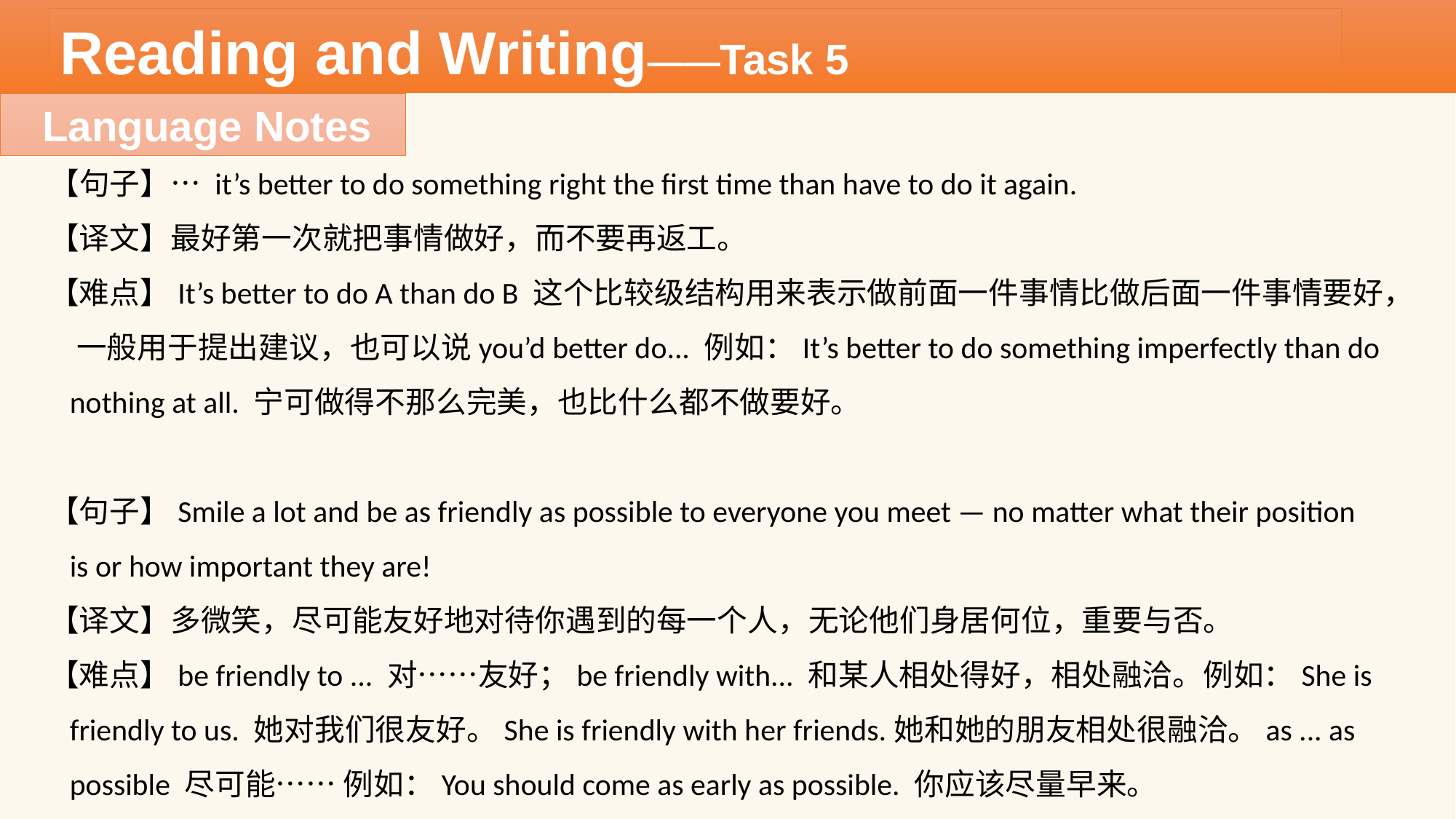

Reading and Writing——Task 5
Language Notes
【句子】… it’s better to do something right the first time than have to do it again.
【译文】最好第一次就把事情做好，而不要再返工。
【难点】It’s better to do A than do B 这个比较级结构用来表示做前面一件事情比做后面一件事情要好，
   一般用于提出建议，也可以说you’d better do... 例如：It’s better to do something imperfectly than do
   nothing at all. 宁可做得不那么完美，也比什么都不做要好。

【句子】Smile a lot and be as friendly as possible to everyone you meet — no matter what their position
   is or how important they are!
【译文】多微笑，尽可能友好地对待你遇到的每一个人，无论他们身居何位，重要与否。
【难点】be friendly to ... 对……友好；be friendly with... 和某人相处得好，相处融洽。例如：She is
   friendly to us. 她对我们很友好。She is friendly with her friends.她和她的朋友相处很融洽。as ... as
   possible 尽可能…… 例如：You should come as early as possible. 你应该尽量早来。